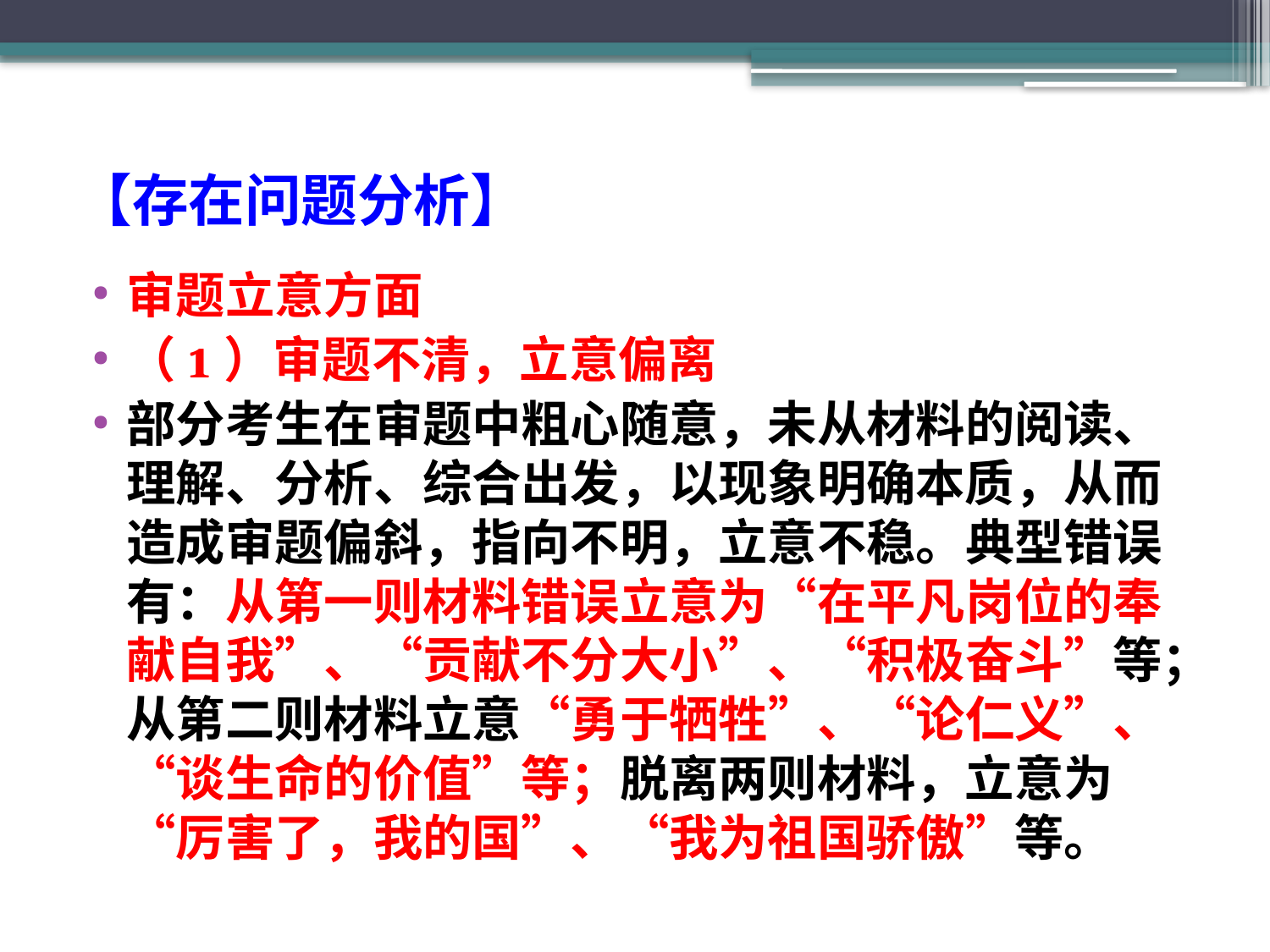

# 【存在问题分析】
审题立意方面
（1）审题不清，立意偏离
部分考生在审题中粗心随意，未从材料的阅读、理解、分析、综合出发，以现象明确本质，从而造成审题偏斜，指向不明，立意不稳。典型错误有：从第一则材料错误立意为“在平凡岗位的奉献自我”、“贡献不分大小”、“积极奋斗”等；从第二则材料立意“勇于牺牲”、“论仁义”、“谈生命的价值”等；脱离两则材料，立意为“厉害了，我的国”、“我为祖国骄傲”等。